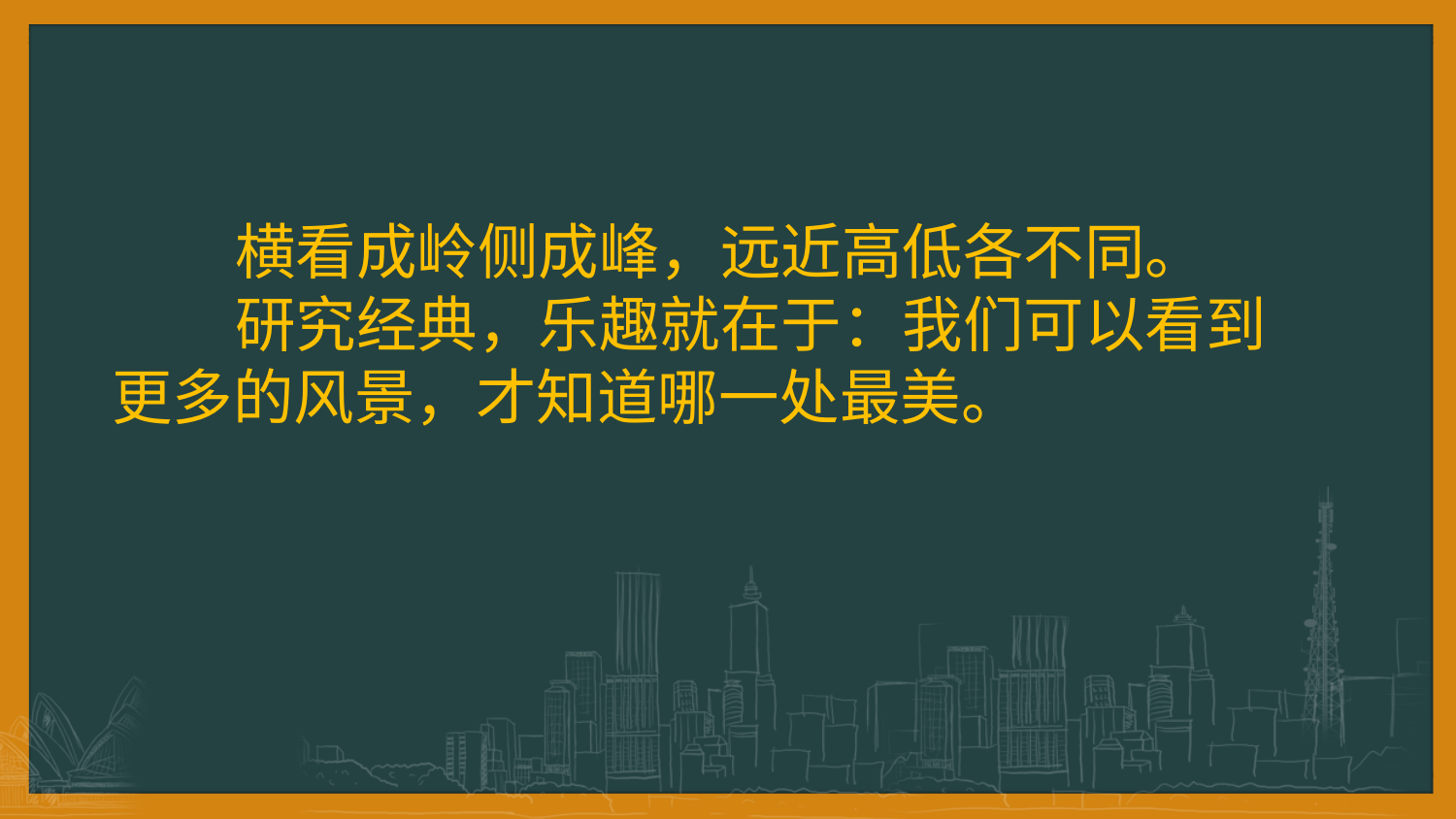

横看成岭侧成峰，远近高低各不同。
        研究经典，乐趣就在于：我们可以看到更多的风景，才知道哪一处最美。